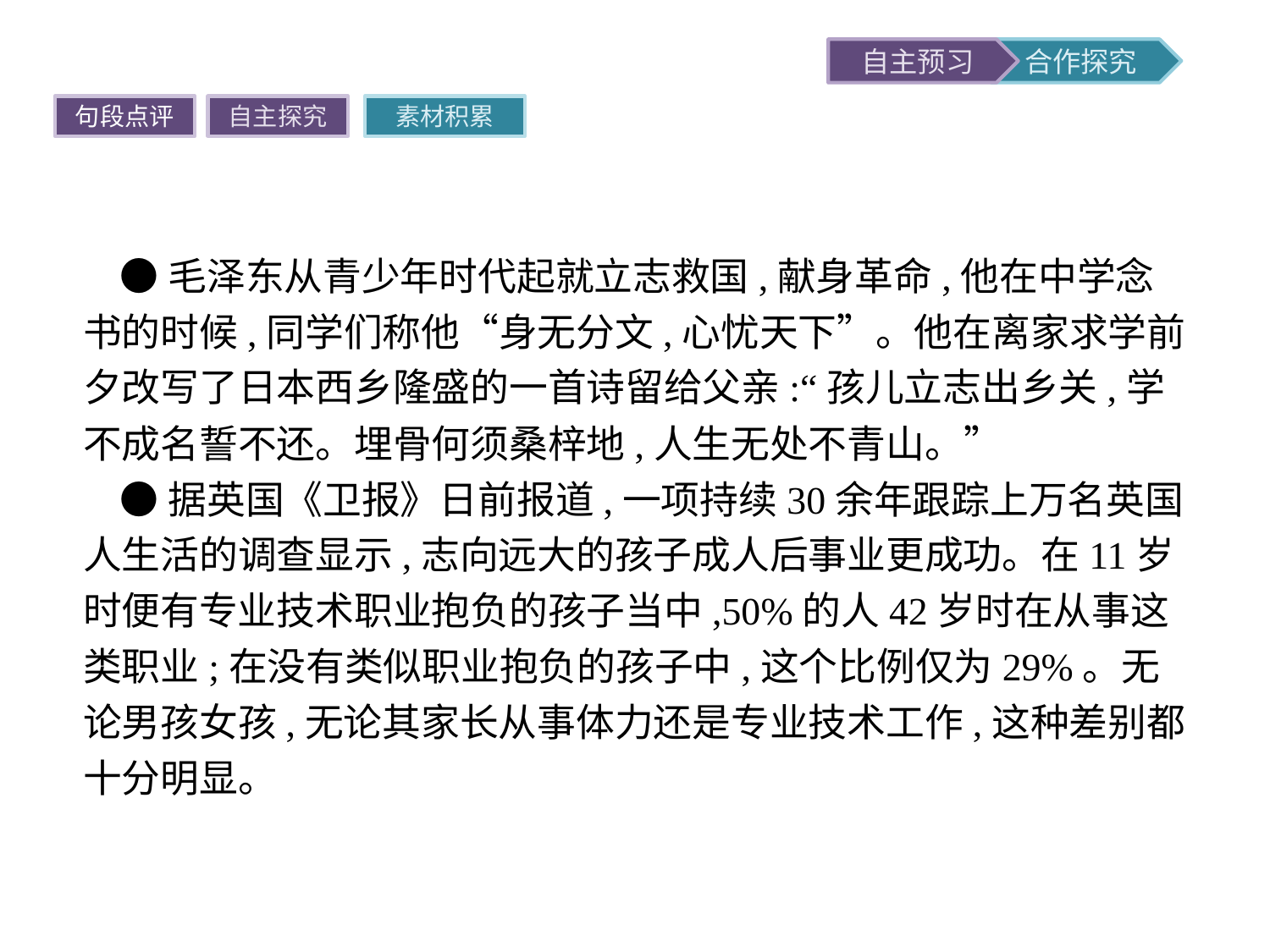

句段点评
自主探究
素材积累
●毛泽东从青少年时代起就立志救国,献身革命,他在中学念书的时候,同学们称他“身无分文,心忧天下”。他在离家求学前夕改写了日本西乡隆盛的一首诗留给父亲:“孩儿立志出乡关,学不成名誓不还。埋骨何须桑梓地,人生无处不青山。”
●据英国《卫报》日前报道,一项持续30余年跟踪上万名英国人生活的调查显示,志向远大的孩子成人后事业更成功。在11岁时便有专业技术职业抱负的孩子当中,50%的人42岁时在从事这类职业;在没有类似职业抱负的孩子中,这个比例仅为29%。无论男孩女孩,无论其家长从事体力还是专业技术工作,这种差别都十分明显。